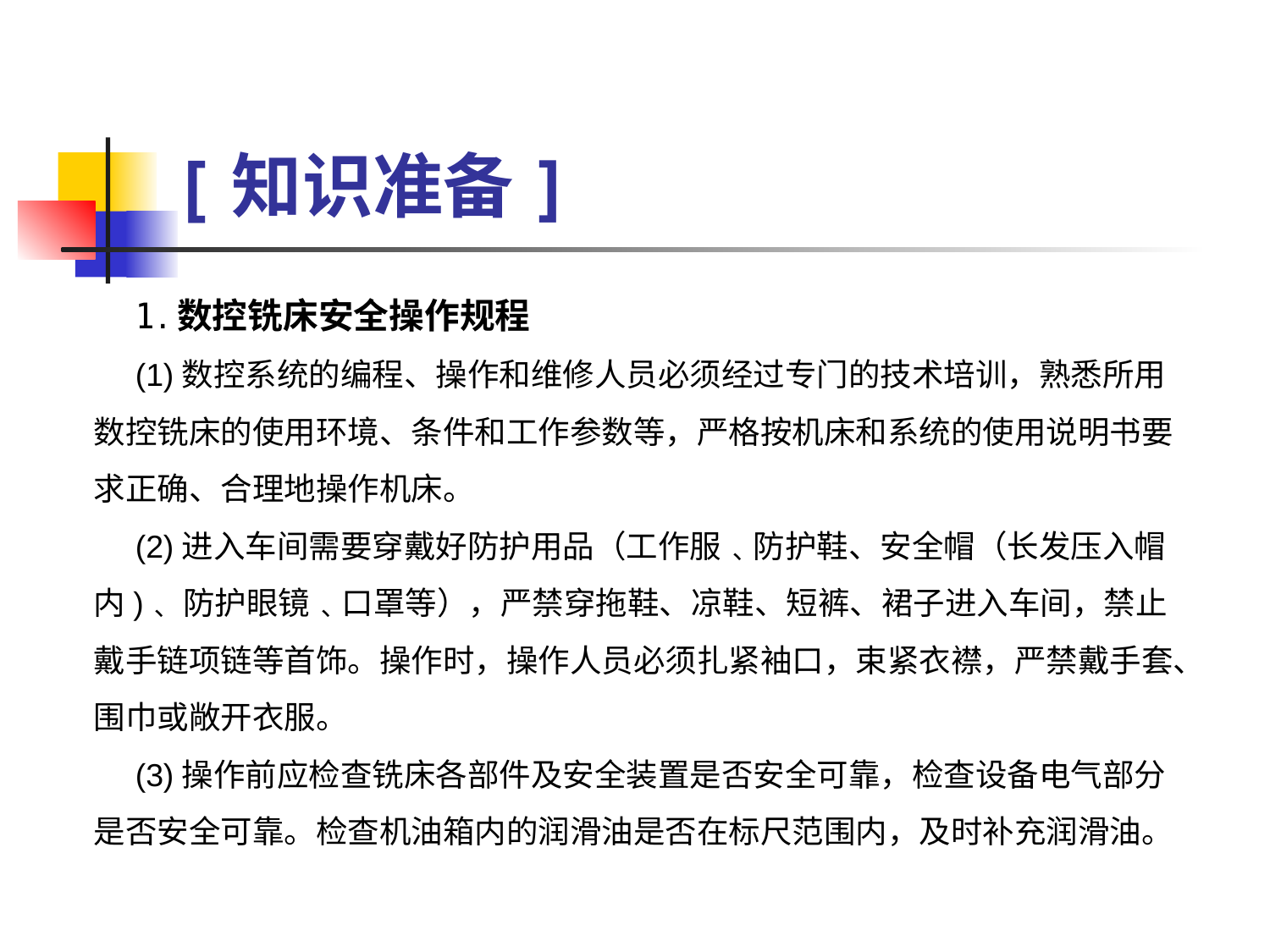

# [知识准备]
1.数控铣床安全操作规程
(1)数控系统的编程、操作和维修人员必须经过专门的技术培训，熟悉所用数控铣床的使用环境、条件和工作参数等，严格按机床和系统的使用说明书要求正确、合理地操作机床。
(2)进入车间需要穿戴好防护用品（工作服﹑防护鞋、安全帽（长发压入帽内)﹑防护眼镜﹑口罩等），严禁穿拖鞋、凉鞋、短裤、裙子进入车间，禁止戴手链项链等首饰。操作时，操作人员必须扎紧袖口，束紧衣襟，严禁戴手套、围巾或敞开衣服。
(3)操作前应检查铣床各部件及安全装置是否安全可靠，检查设备电气部分是否安全可靠。检查机油箱内的润滑油是否在标尺范围内，及时补充润滑油。